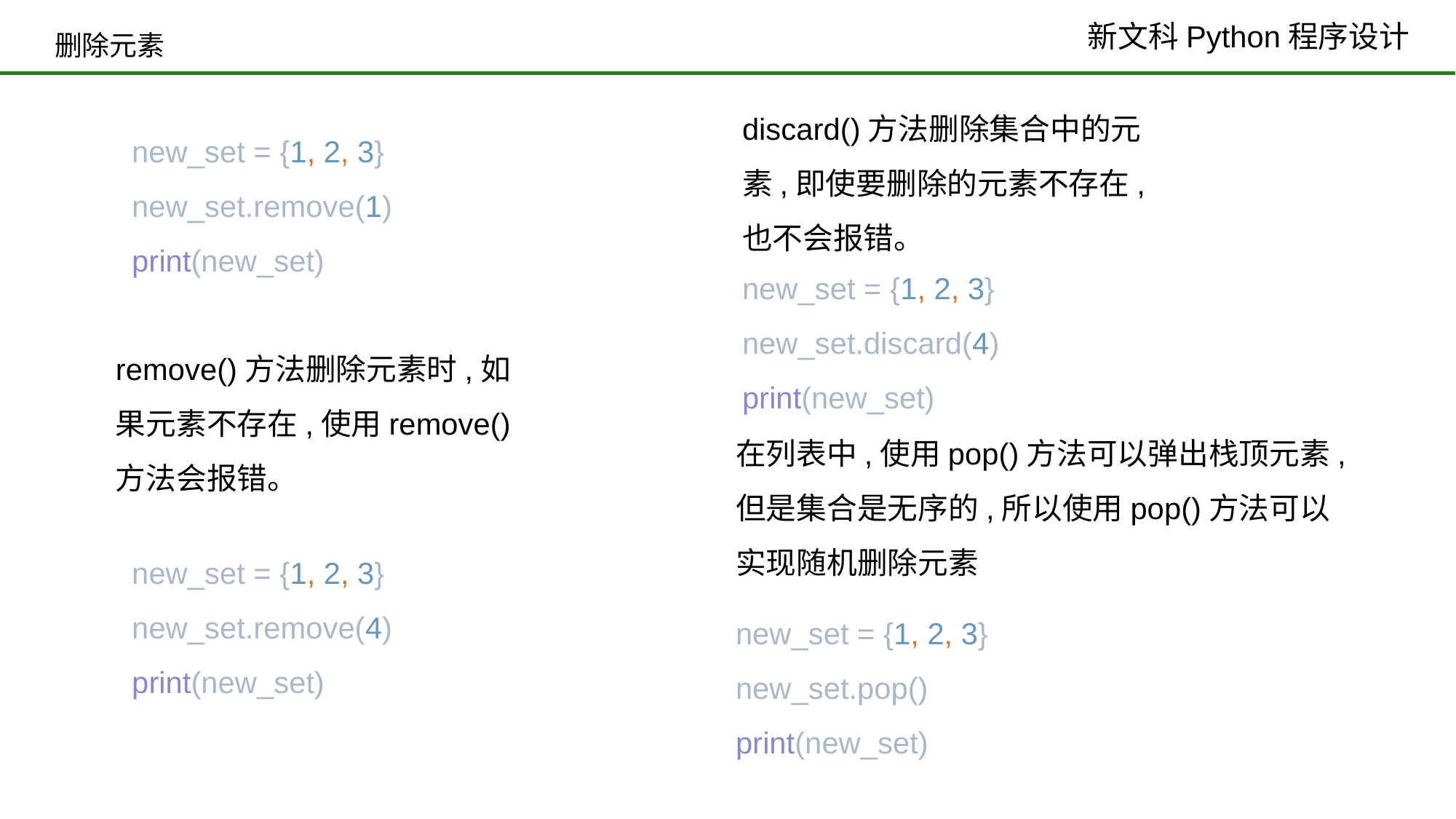

# 删除元素
discard()方法删除集合中的元素,即使要删除的元素不存在,也不会报错。
new_set = {1, 2, 3}
new_set.remove(1)
print(new_set)
new_set = {1, 2, 3}
new_set.discard(4)
print(new_set)
remove()方法删除元素时,如果元素不存在,使用remove()方法会报错。
在列表中,使用pop()方法可以弹出栈顶元素,但是集合是无序的,所以使用pop()方法可以实现随机删除元素
new_set = {1, 2, 3}
new_set.remove(4)
print(new_set)
new_set = {1, 2, 3}
new_set.pop()
print(new_set)